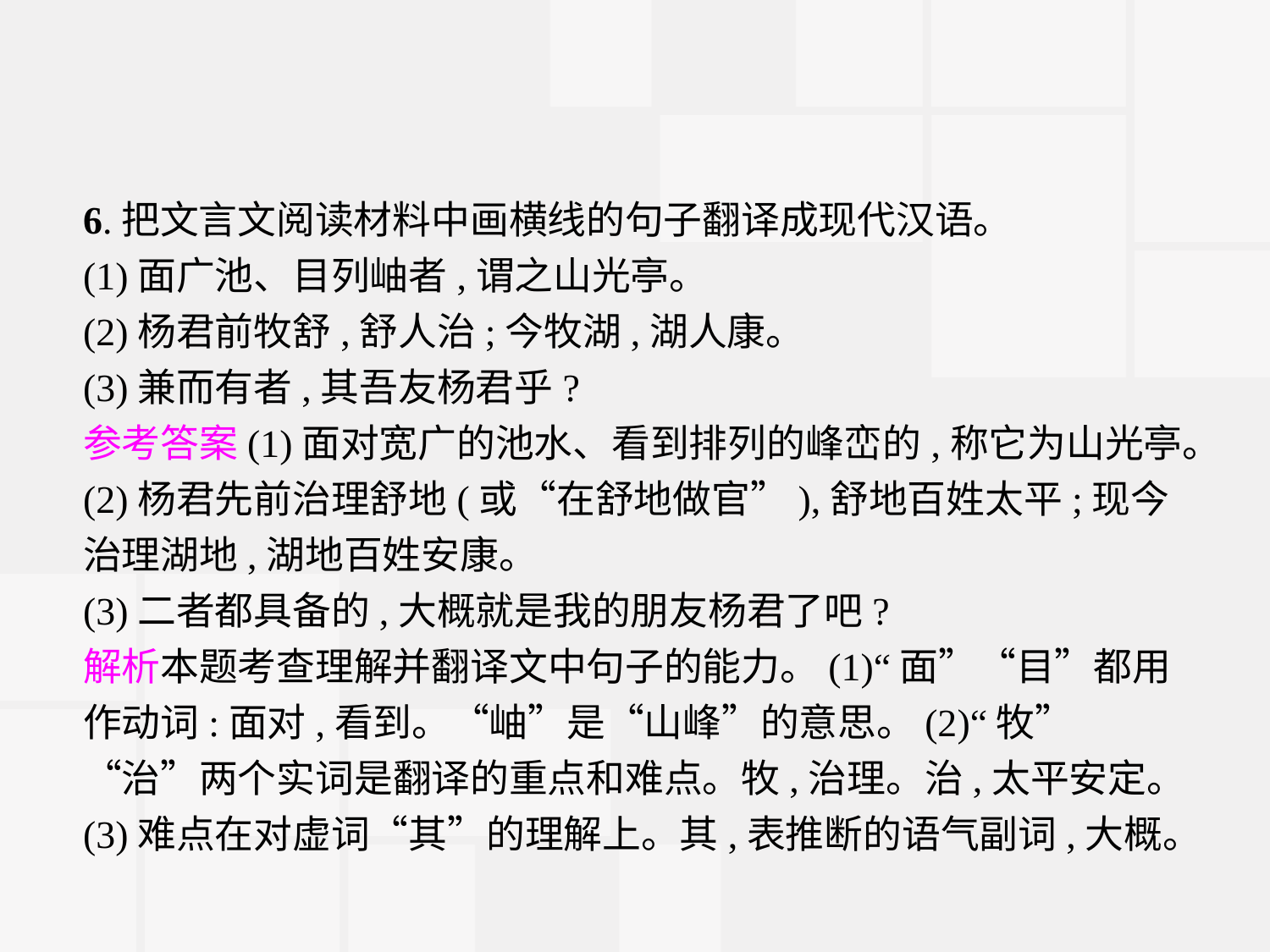

6.把文言文阅读材料中画横线的句子翻译成现代汉语。
(1)面广池、目列岫者,谓之山光亭。
(2)杨君前牧舒,舒人治;今牧湖,湖人康。
(3)兼而有者,其吾友杨君乎?
参考答案(1)面对宽广的池水、看到排列的峰峦的,称它为山光亭。(2)杨君先前治理舒地(或“在舒地做官”),舒地百姓太平;现今治理湖地,湖地百姓安康。
(3)二者都具备的,大概就是我的朋友杨君了吧?
解析本题考查理解并翻译文中句子的能力。(1)“面”“目”都用作动词:面对,看到。“岫”是“山峰”的意思。(2)“牧”“治”两个实词是翻译的重点和难点。牧,治理。治,太平安定。(3)难点在对虚词“其”的理解上。其,表推断的语气副词,大概。